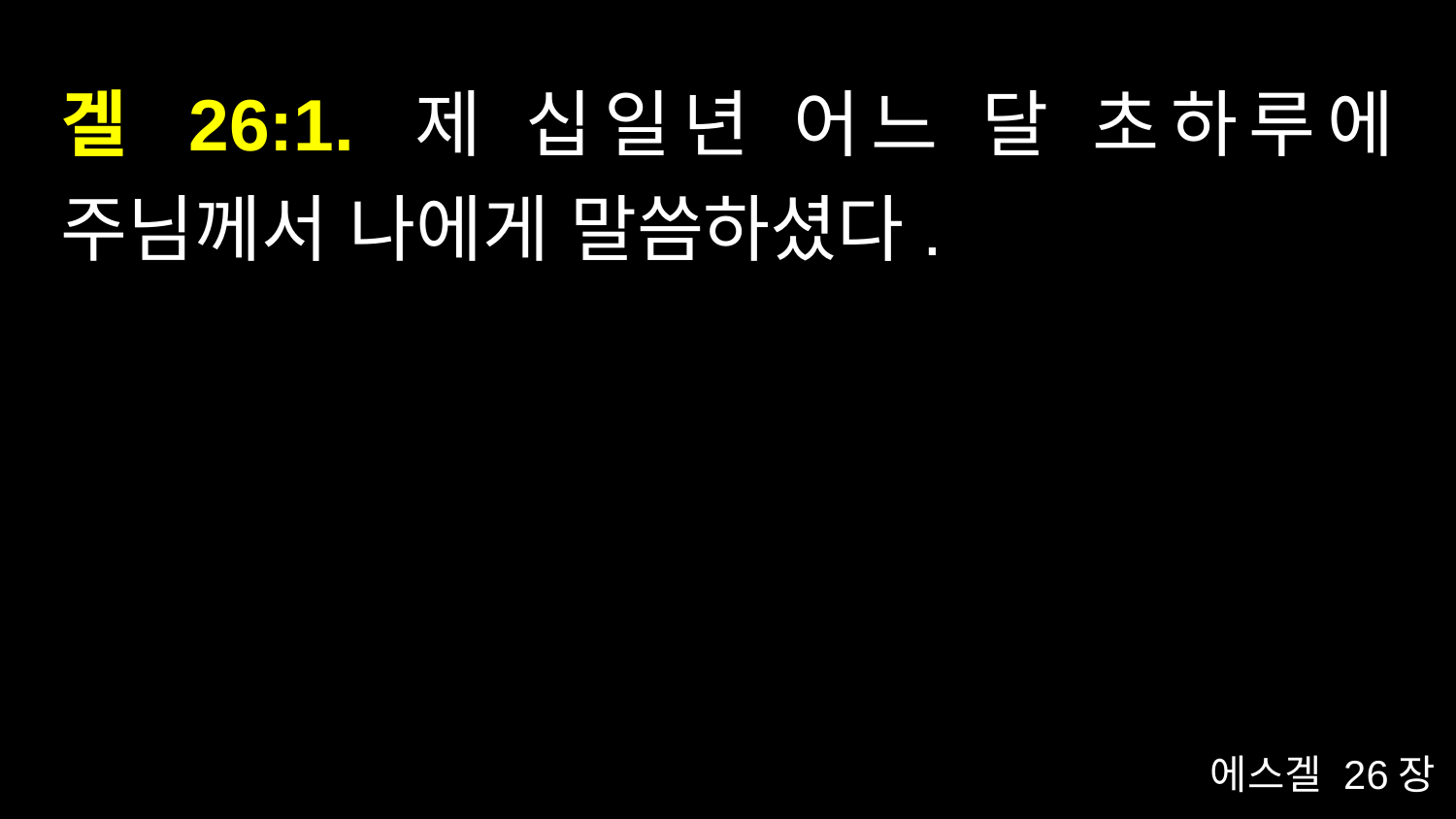

# 겔 26:1. 제 십일년 어느 달 초하루에 주님께서 나에게 말씀하셨다.
에스겔 26장